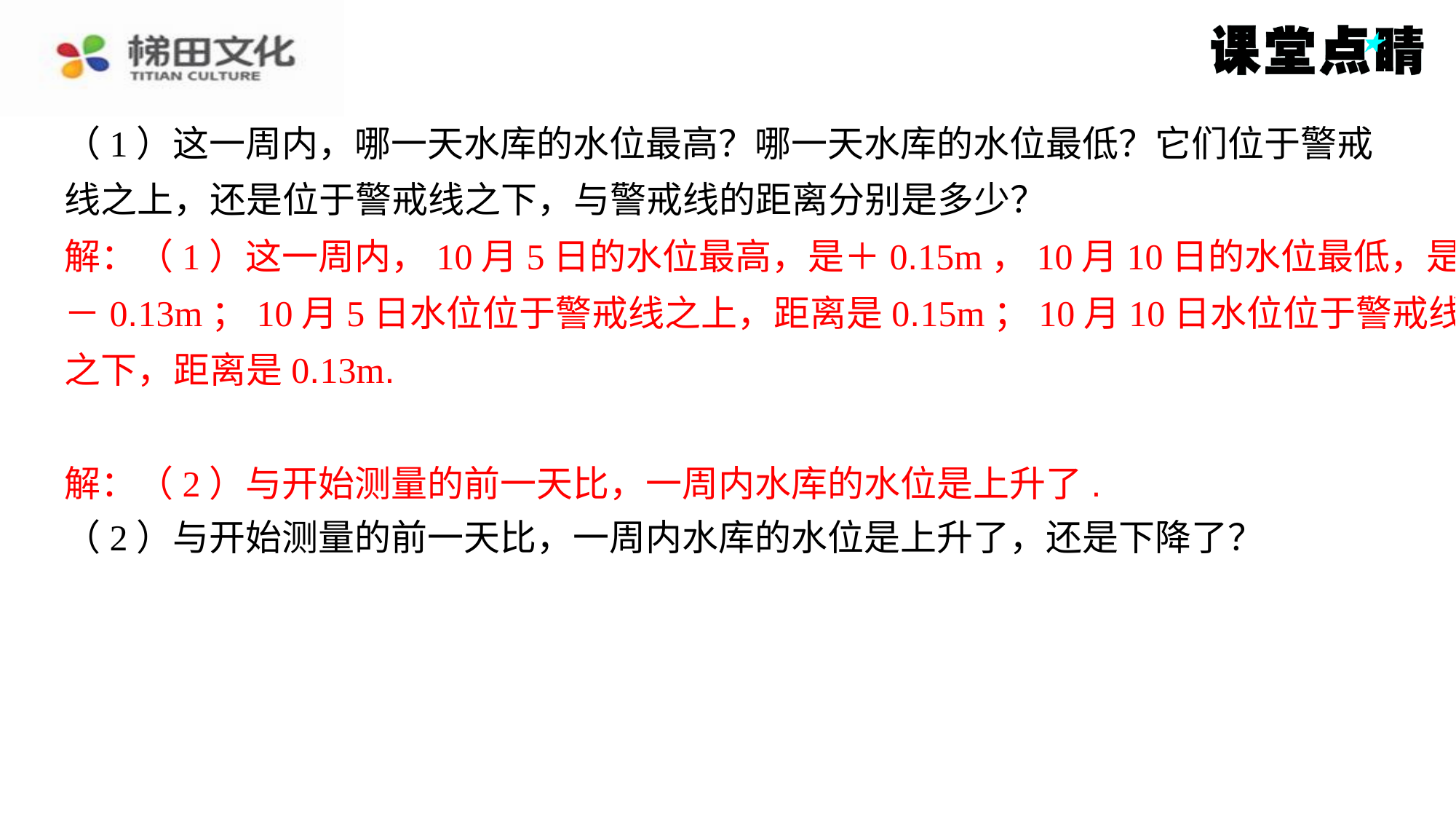

（1）这一周内，哪一天水库的水位最高？哪一天水库的水位最低？它们位于警戒
线之上，还是位于警戒线之下，与警戒线的距离分别是多少？
解：（1）这一周内，10月5日的水位最高，是＋0.15m，10月10日的水位最低，是
－0.13m；10月5日水位位于警戒线之上，距离是0.15m；10月10日水位位于警戒线
之下，距离是0.13m.
（2）与开始测量的前一天比，一周内水库的水位是上升了，还是下降了？
解：（2）与开始测量的前一天比，一周内水库的水位是上升了.
解：（1）这一周内，10月5日的水位最高，是＋0.15m，10月10日的水位最低，是
－0.13m；10月5日水位位于警戒线之上，距离是0.15m；10月10日水位位于警戒线
之下，距离是0.13m.
解：（2）与开始测量的前一天比，一周内水库的水位是上升了.